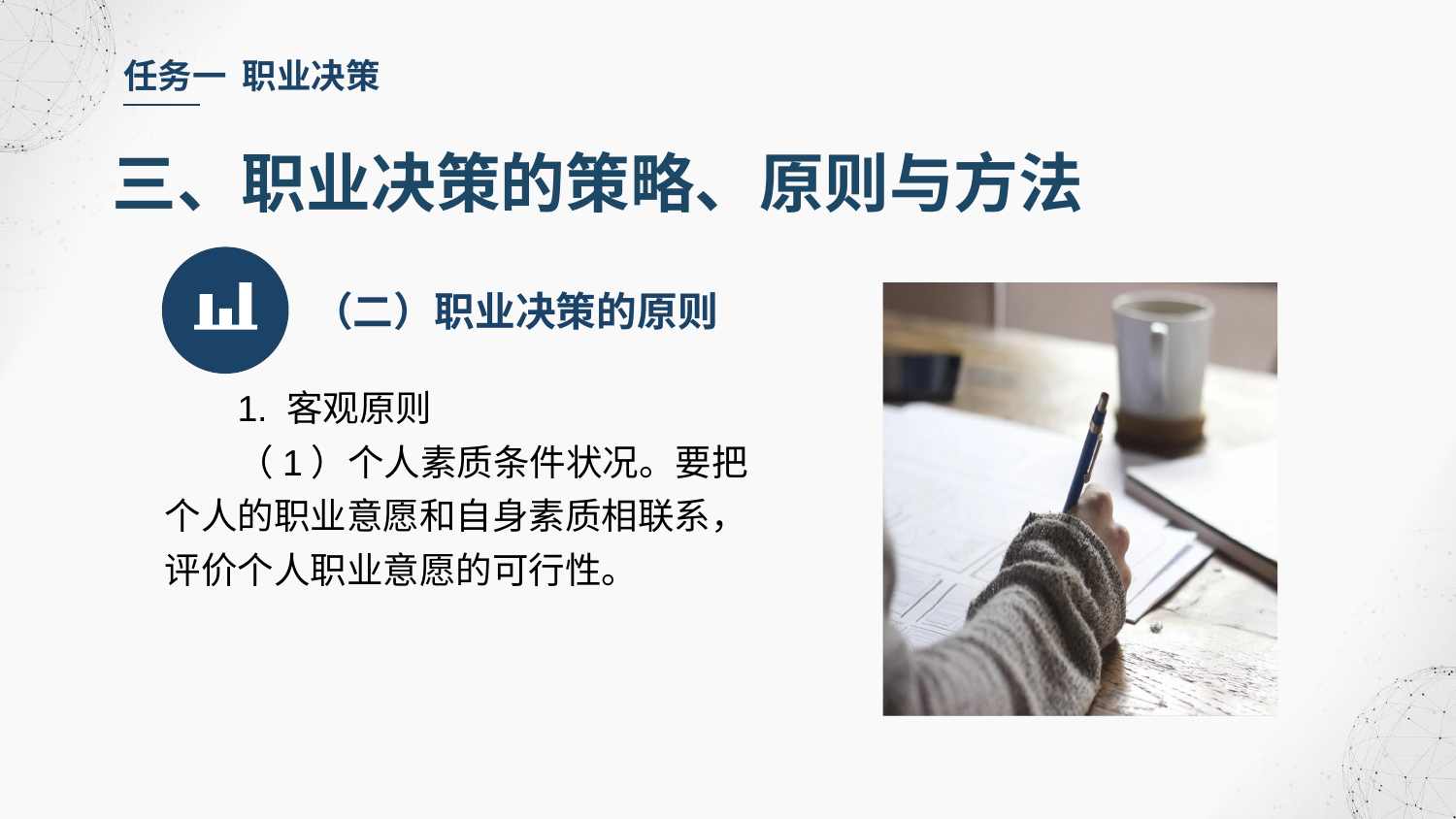

任务一  职业决策
三、职业决策的策略、原则与方法

（二）职业决策的原则
1. 客观原则
（1）个人素质条件状况。要把个人的职业意愿和自身素质相联系，评价个人职业意愿的可行性。